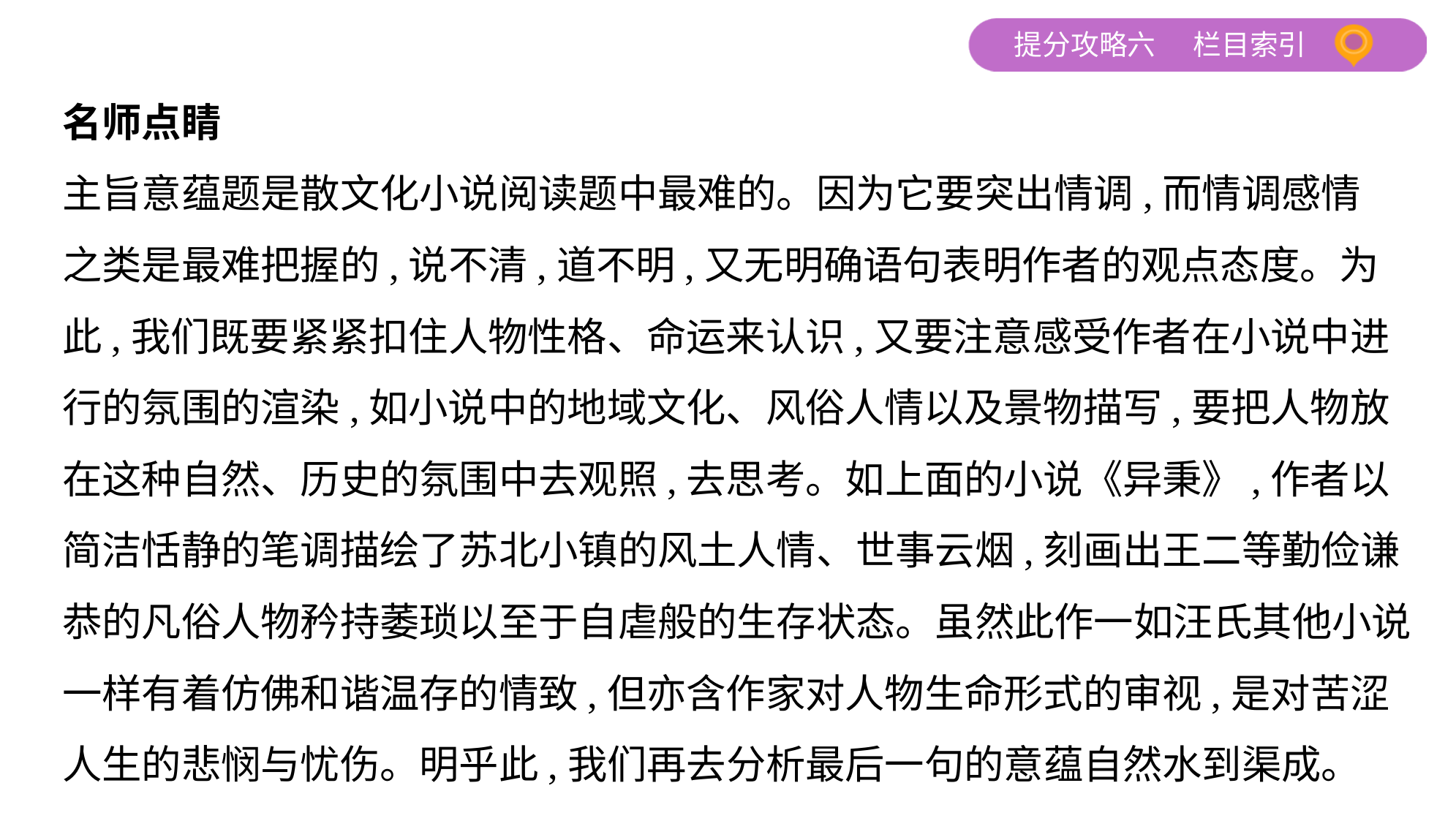

名师点睛
主旨意蕴题是散文化小说阅读题中最难的。因为它要突出情调,而情调感情
之类是最难把握的,说不清,道不明,又无明确语句表明作者的观点态度。为此,我们既要紧紧扣住人物性格、命运来认识,又要注意感受作者在小说中进行的氛围的渲染,如小说中的地域文化、风俗人情以及景物描写,要把人物放在这种自然、历史的氛围中去观照,去思考。如上面的小说《异秉》,作者以简洁恬静的笔调描绘了苏北小镇的风土人情、世事云烟,刻画出王二等勤俭谦恭的凡俗人物矜持萎琐以至于自虐般的生存状态。虽然此作一如汪氏其他小说一样有着仿佛和谐温存的情致,但亦含作家对人物生命形式的审视,是对苦涩人生的悲悯与忧伤。明乎此,我们再去分析最后一句的意蕴自然水到渠成。